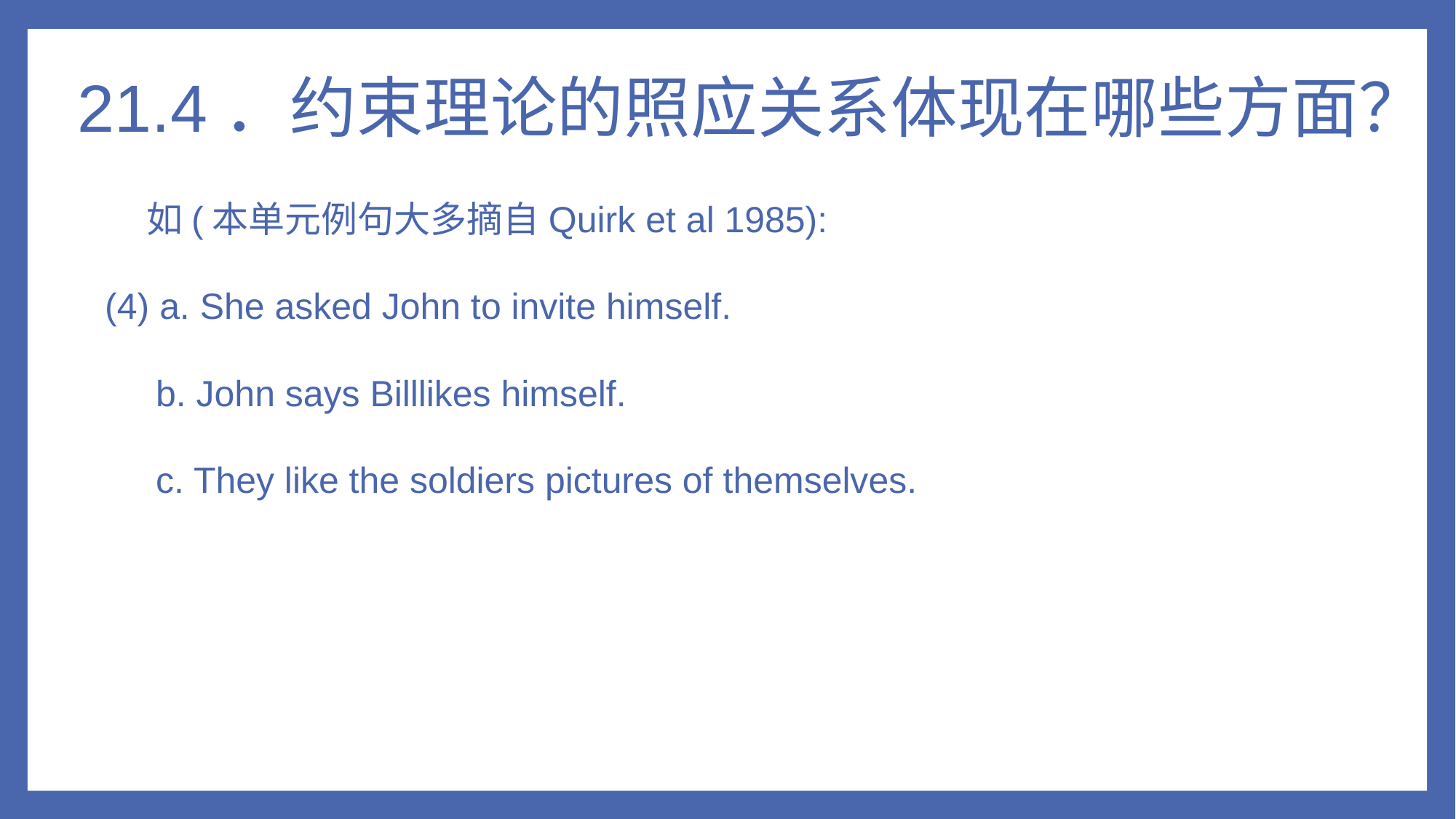

# 21.4．约束理论的照应关系体现在哪些方面？
    如(本单元例句大多摘自Quirk et al 1985):
(4) a. She asked John to invite himself.
     b. John says Billlikes himself.
     c. They like the soldiers pictures of themselves.